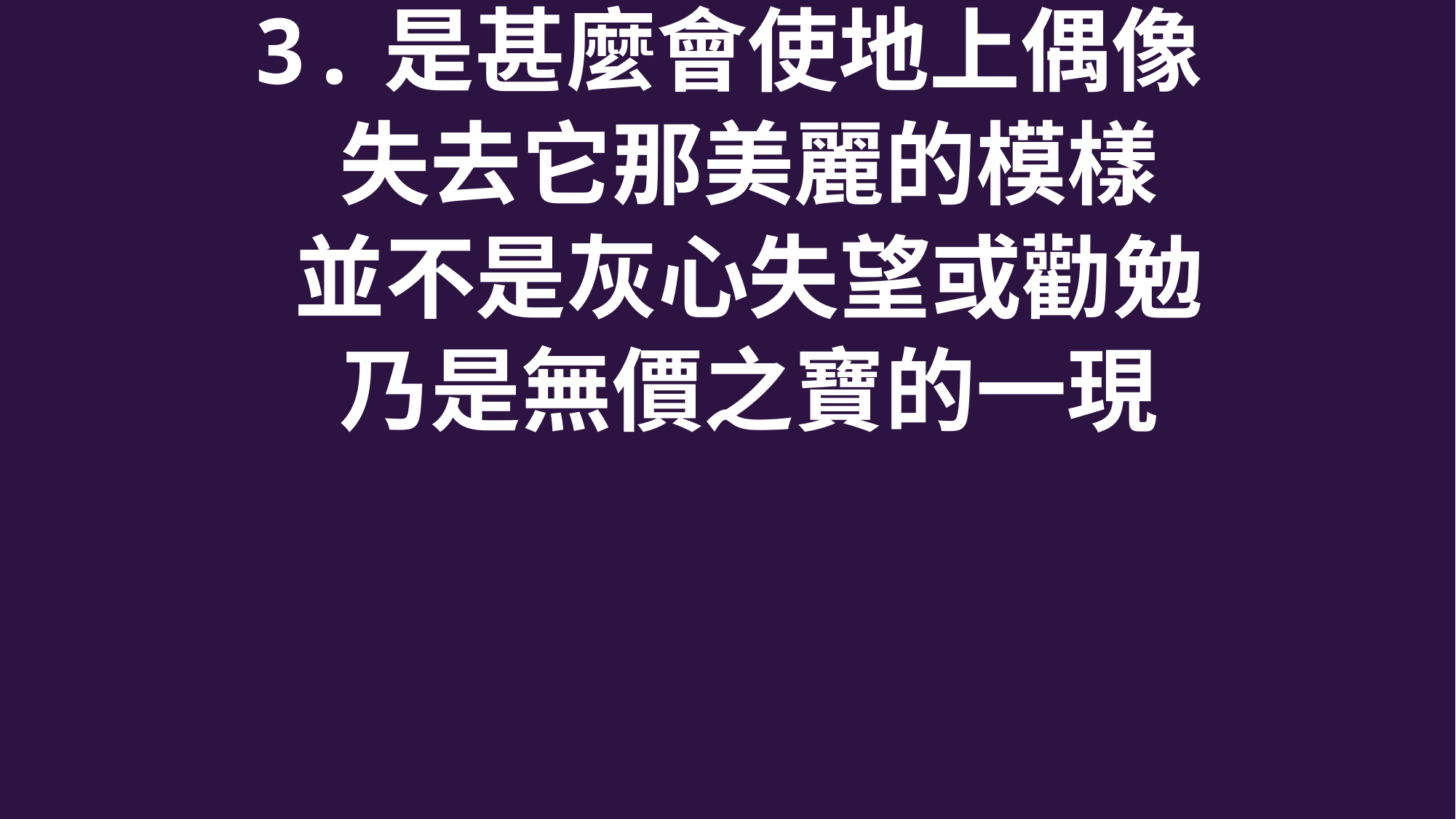

3.是甚麼會使地上偶像
 失去它那美麗的模樣
 並不是灰心失望或勸勉
 乃是無價之寶的一現